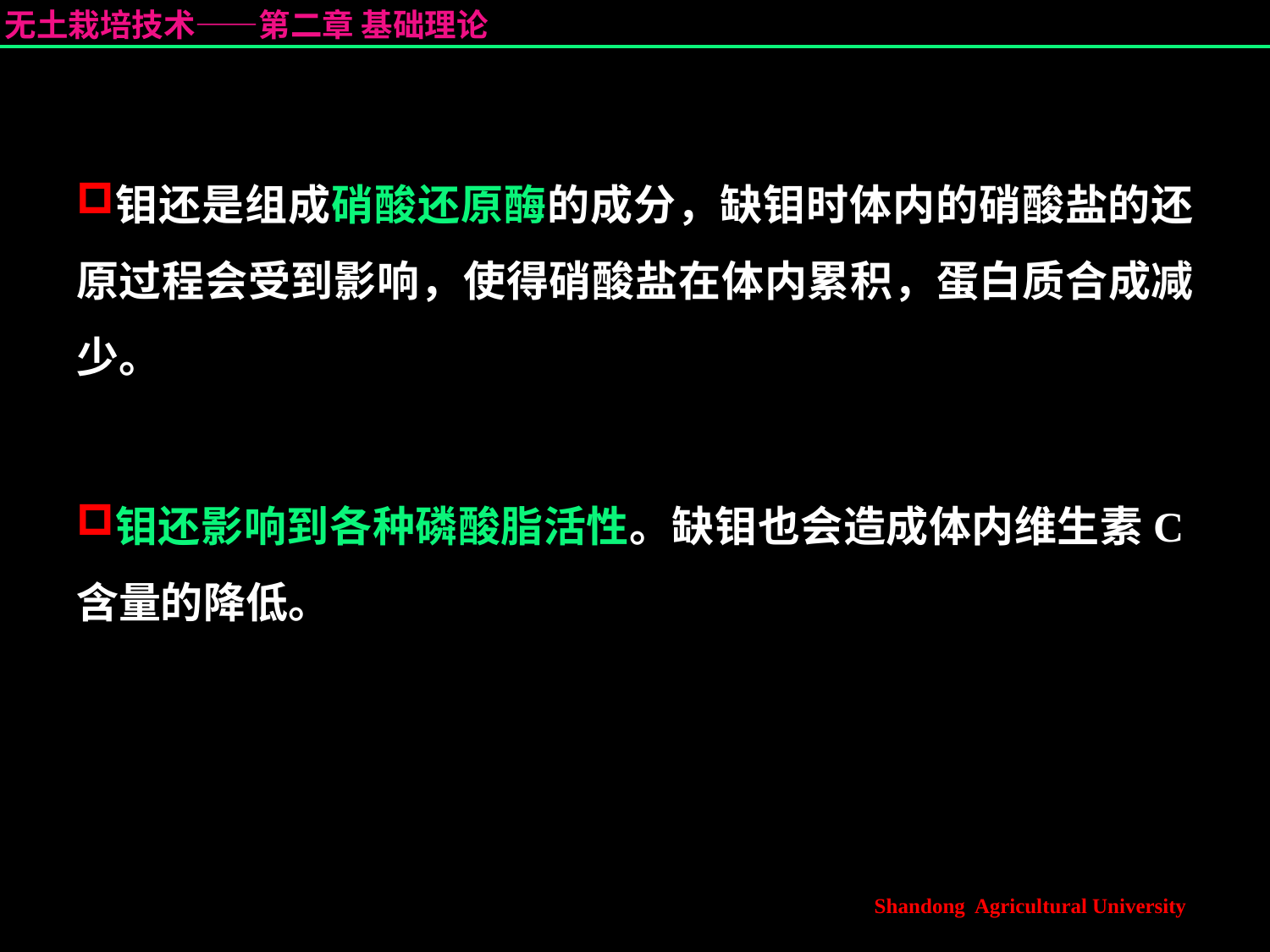

钼还是组成硝酸还原酶的成分，缺钼时体内的硝酸盐的还原过程会受到影响，使得硝酸盐在体内累积，蛋白质合成减少。

钼还影响到各种磷酸脂活性。缺钼也会造成体内维生素C含量的降低。